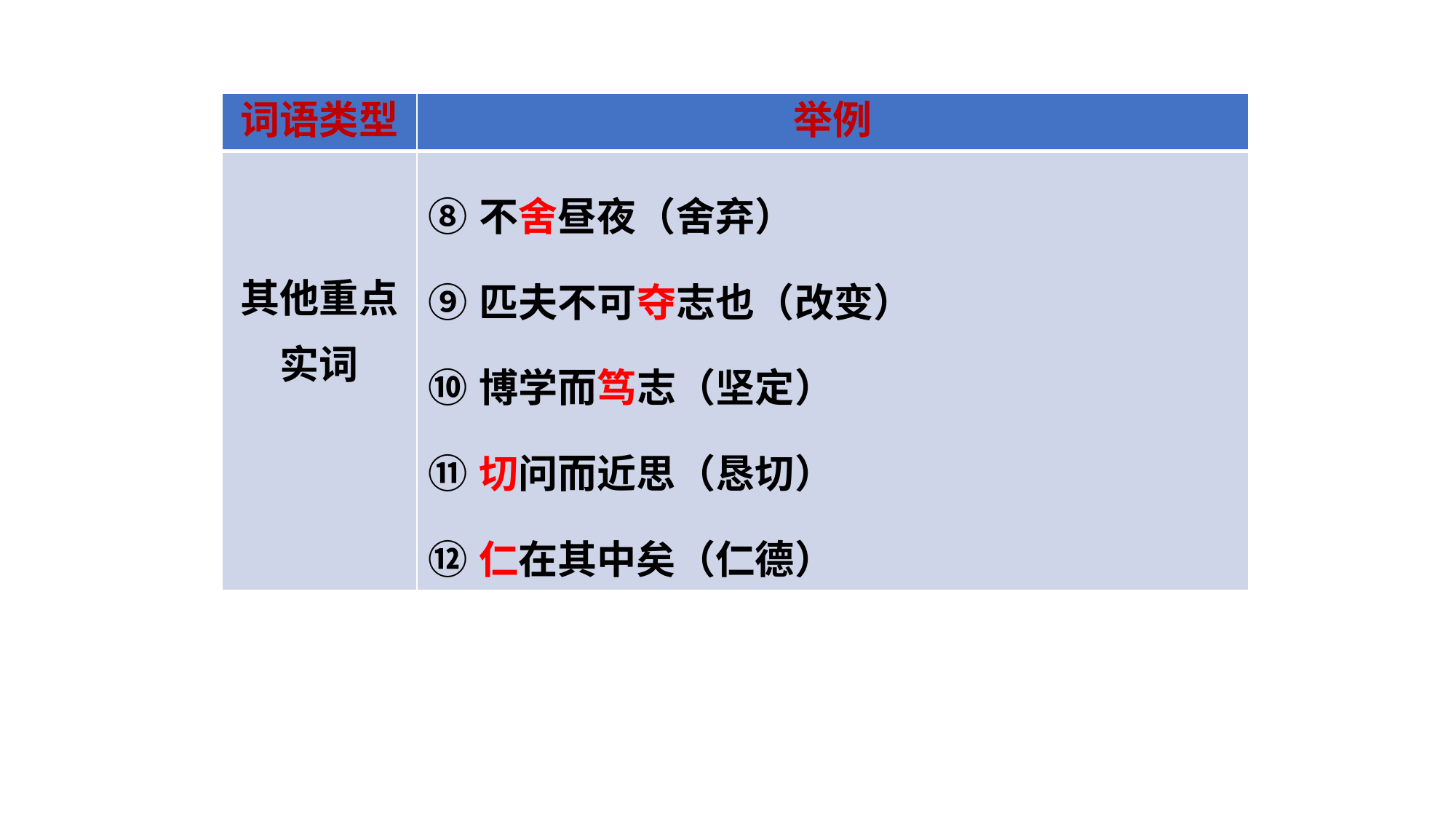

| 词语类型 | 举例 |
| --- | --- |
| 其他重点实词 | ⑧不舍昼夜（舍弃） ⑨匹夫不可夺志也（改变） ⑩博学而笃志（坚定） ⑪切问而近思（恳切） ⑫仁在其中矣（仁德） |